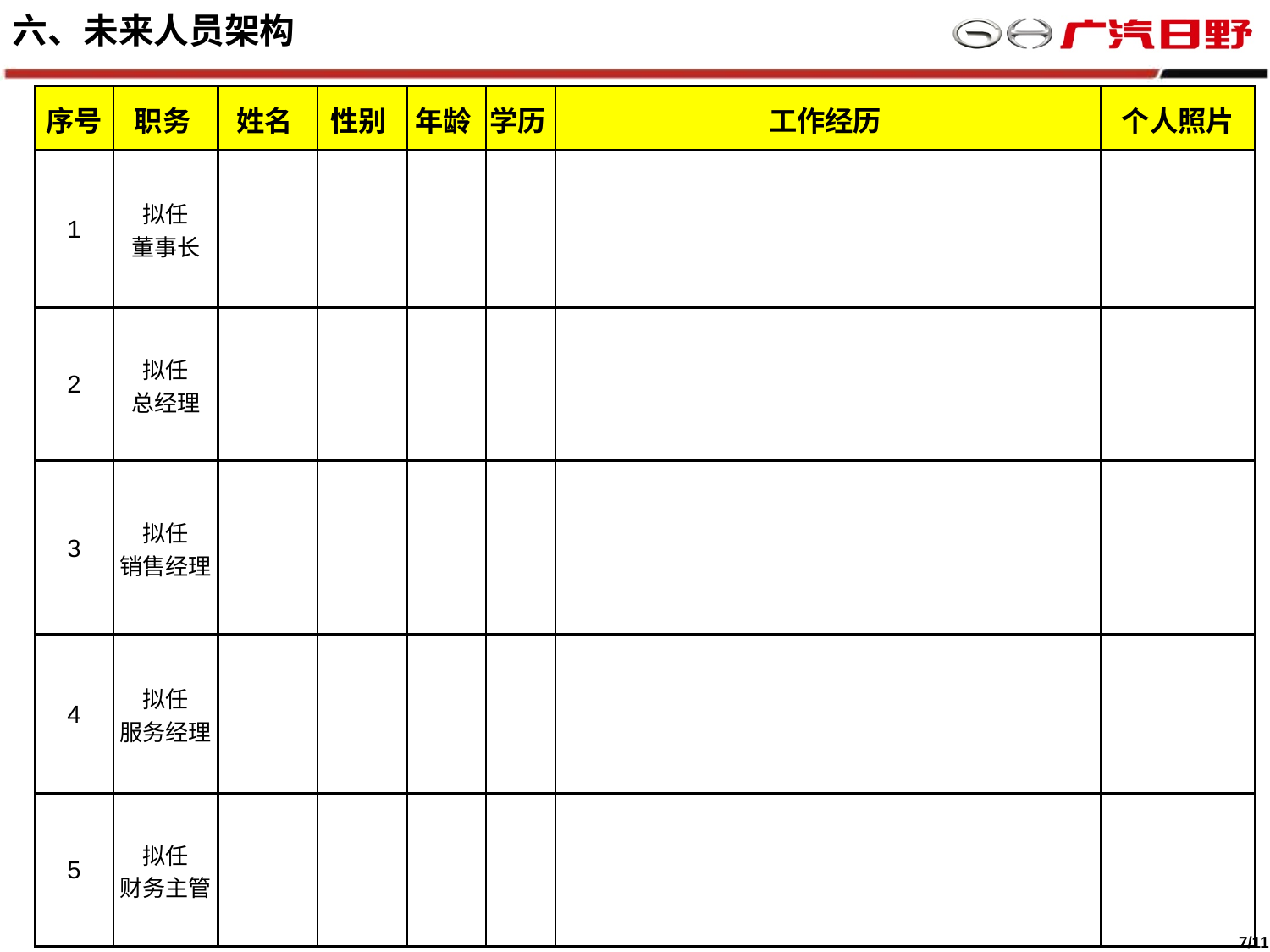

六、未来人员架构
| 序号 | 职务 | 姓名 | 性别 | 年龄 | 学历 | 工作经历 | 个人照片 |
| --- | --- | --- | --- | --- | --- | --- | --- |
| 1 | 拟任 董事长 |  |  |  |  |  |  |
| 2 | 拟任 总经理 |  |  |  |  |  |  |
| 3 | 拟任 销售经理 |  |  |  |  |  |  |
| 4 | 拟任 服务经理 |  |  |  |  |  |  |
| 5 | 拟任 财务主管 |  |  |  |  |  |  |